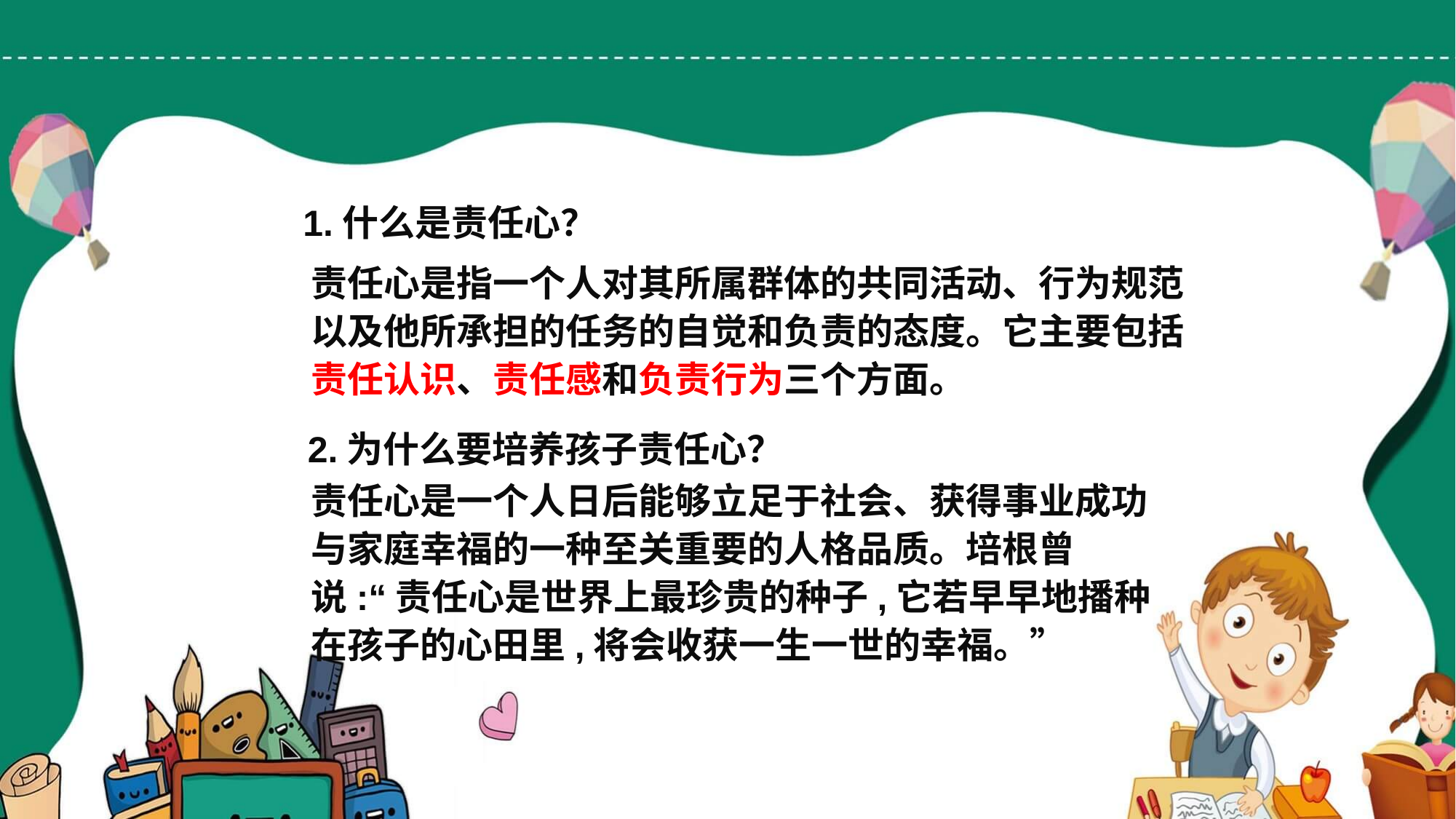

1.什么是责任心？
责任心是指一个人对其所属群体的共同活动、行为规范以及他所承担的任务的自觉和负责的态度。它主要包括责任认识、责任感和负责行为三个方面。
2.为什么要培养孩子责任心？
责任心是一个人日后能够立足于社会、获得事业成功与家庭幸福的一种至关重要的人格品质。培根曾说:“责任心是世界上最珍贵的种子,它若早早地播种在孩子的心田里,将会收获一生一世的幸福。”